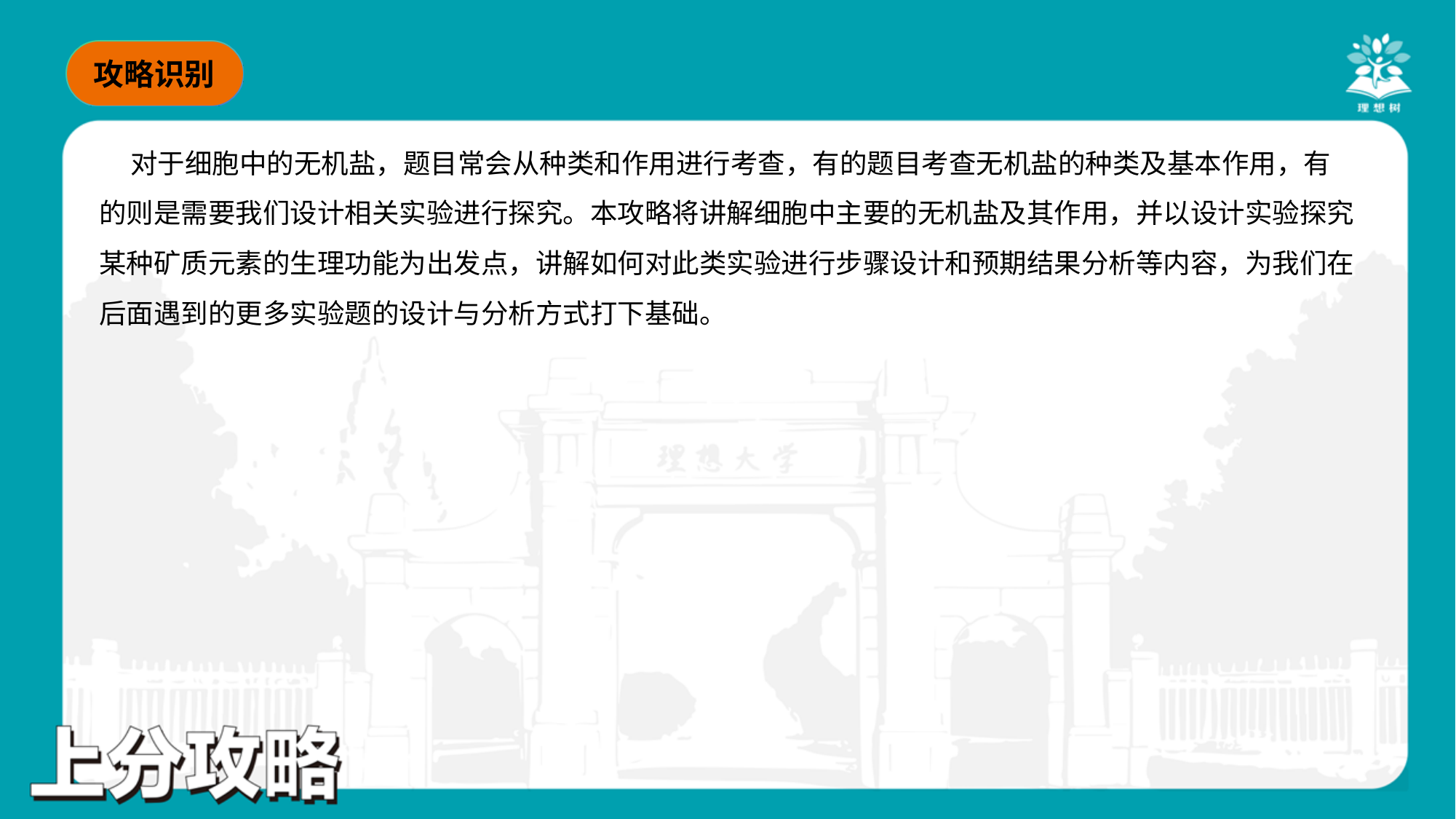

对于细胞中的无机盐，题目常会从种类和作用进行考查，有的题目考查无机盐的种类及基本作用，有
的则是需要我们设计相关实验进行探究。本攻略将讲解细胞中主要的无机盐及其作用，并以设计实验探究
某种矿质元素的生理功能为出发点，讲解如何对此类实验进行步骤设计和预期结果分析等内容，为我们在
后面遇到的更多实验题的设计与分析方式打下基础。